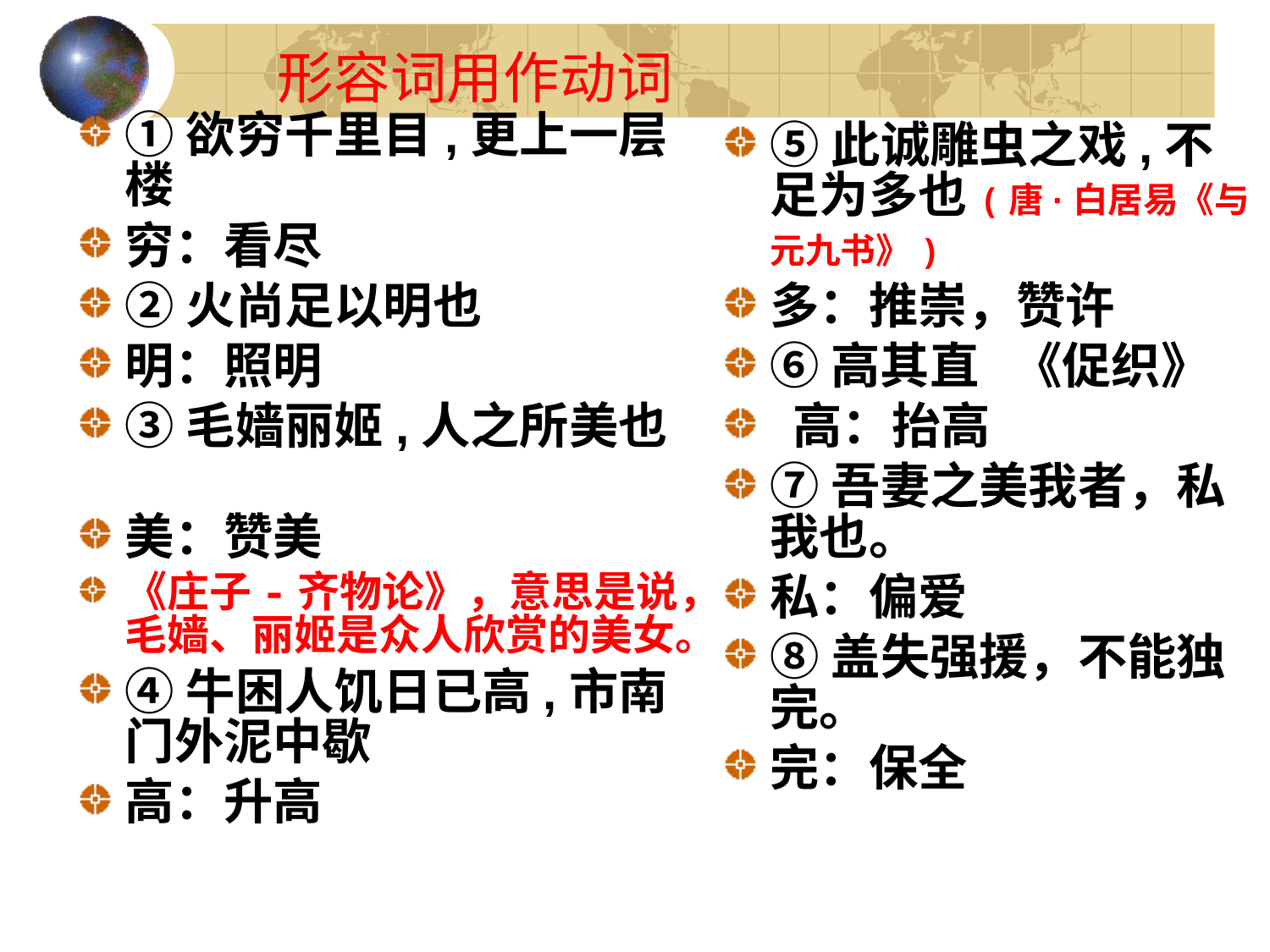

# 形容词用作动词
①欲穷千里目,更上一层楼
穷：看尽
②火尚足以明也
明：照明
③毛嫱丽姬,人之所美也
美：赞美
《庄子-齐物论》，意思是说，毛嫱、丽姬是众人欣赏的美女。
④牛困人饥日已高,市南门外泥中歇
高：升高
⑤此诚雕虫之戏,不足为多也(唐·白居易《与元九书》)
多：推崇，赞许
⑥高其直   《促织》
 高：抬高
⑦吾妻之美我者，私我也。
私：偏爱
⑧盖失强援，不能独完。
完：保全